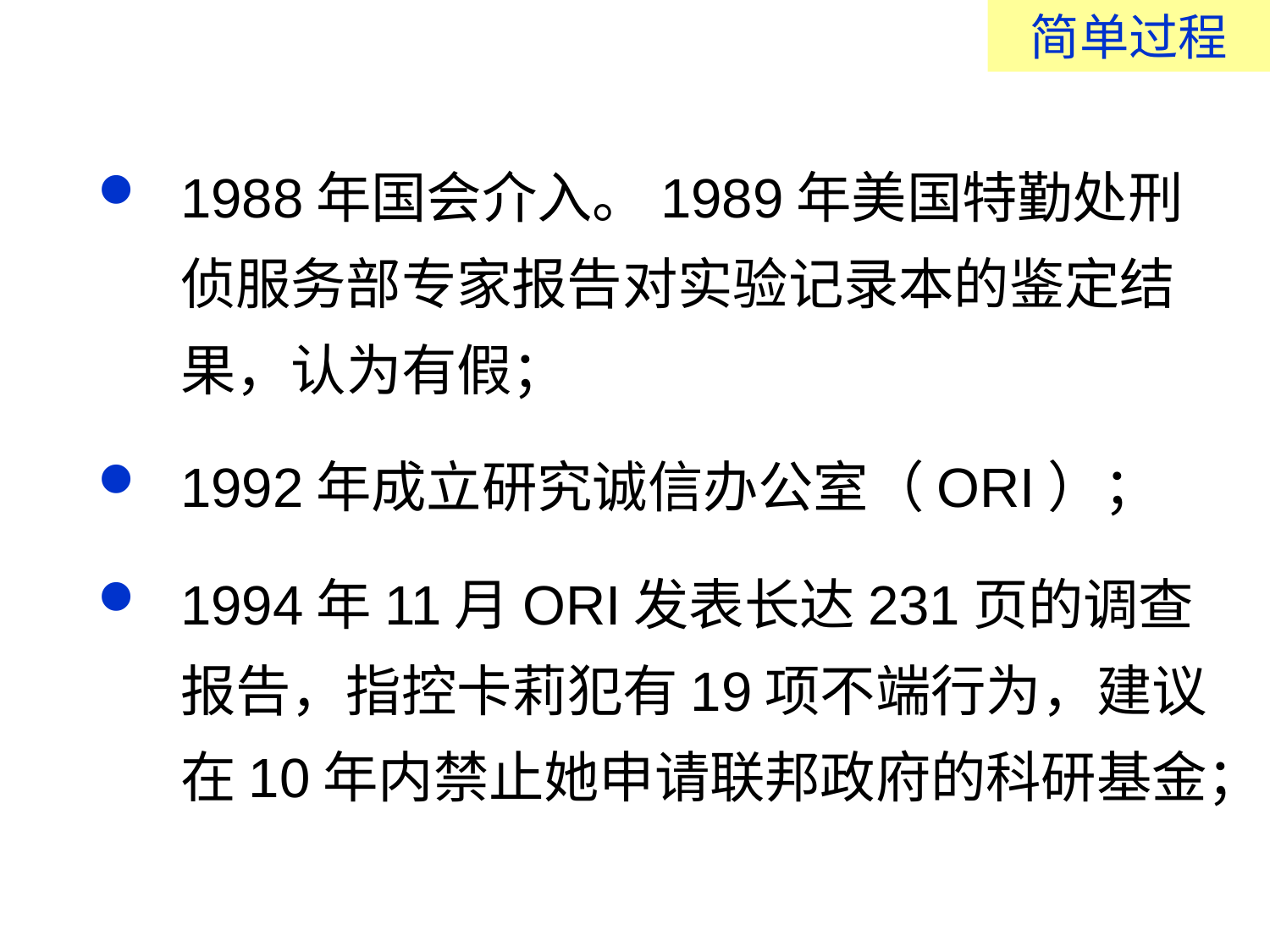

简单过程
1988年国会介入。1989年美国特勤处刑侦服务部专家报告对实验记录本的鉴定结果，认为有假；
1992年成立研究诚信办公室（ORI）；
1994年11月ORI发表长达231页的调查报告，指控卡莉犯有19项不端行为，建议在10年内禁止她申请联邦政府的科研基金；